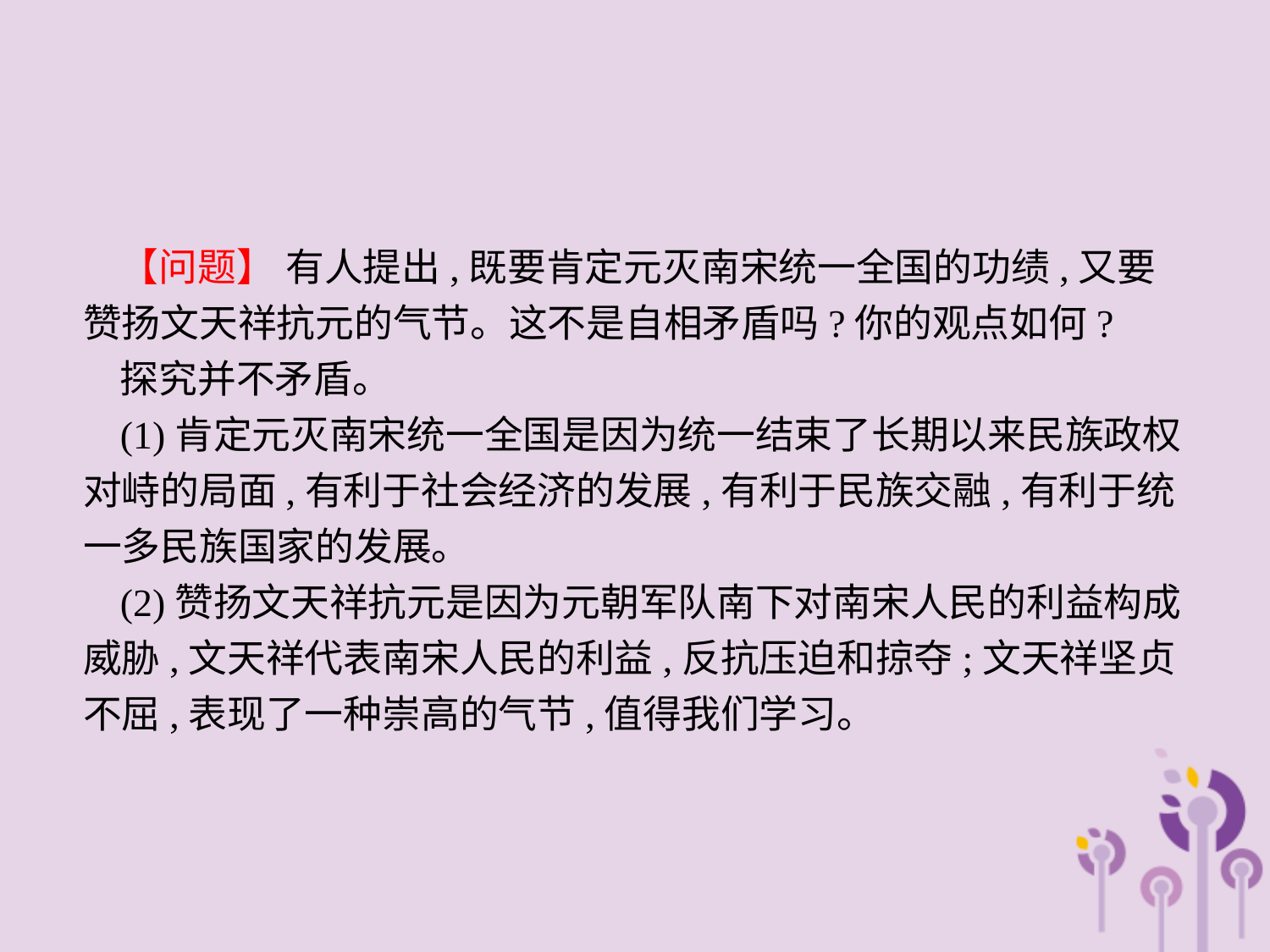

【问题】 有人提出,既要肯定元灭南宋统一全国的功绩,又要赞扬文天祥抗元的气节。这不是自相矛盾吗?你的观点如何?
探究并不矛盾。
(1)肯定元灭南宋统一全国是因为统一结束了长期以来民族政权对峙的局面,有利于社会经济的发展,有利于民族交融,有利于统一多民族国家的发展。
(2)赞扬文天祥抗元是因为元朝军队南下对南宋人民的利益构成威胁,文天祥代表南宋人民的利益,反抗压迫和掠夺;文天祥坚贞不屈,表现了一种崇高的气节,值得我们学习。